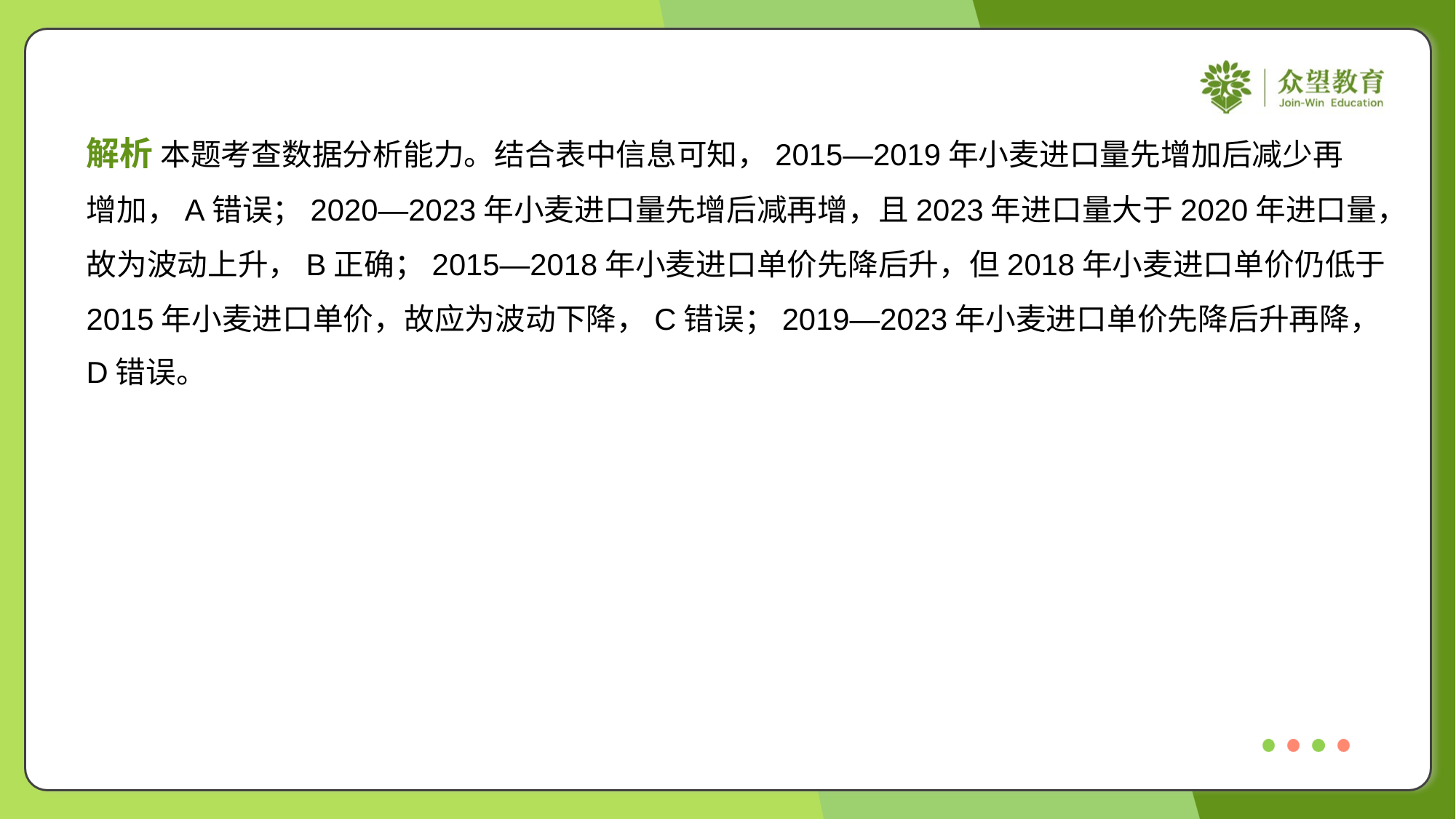

解析 本题考查数据分析能力。结合表中信息可知，2015—2019年小麦进口量先增加后减少再
增加，A错误；2020—2023年小麦进口量先增后减再增，且2023年进口量大于2020年进口量，
故为波动上升，B正确；2015—2018年小麦进口单价先降后升，但2018年小麦进口单价仍低于
2015年小麦进口单价，故应为波动下降，C错误；2019—2023年小麦进口单价先降后升再降，
D错误。